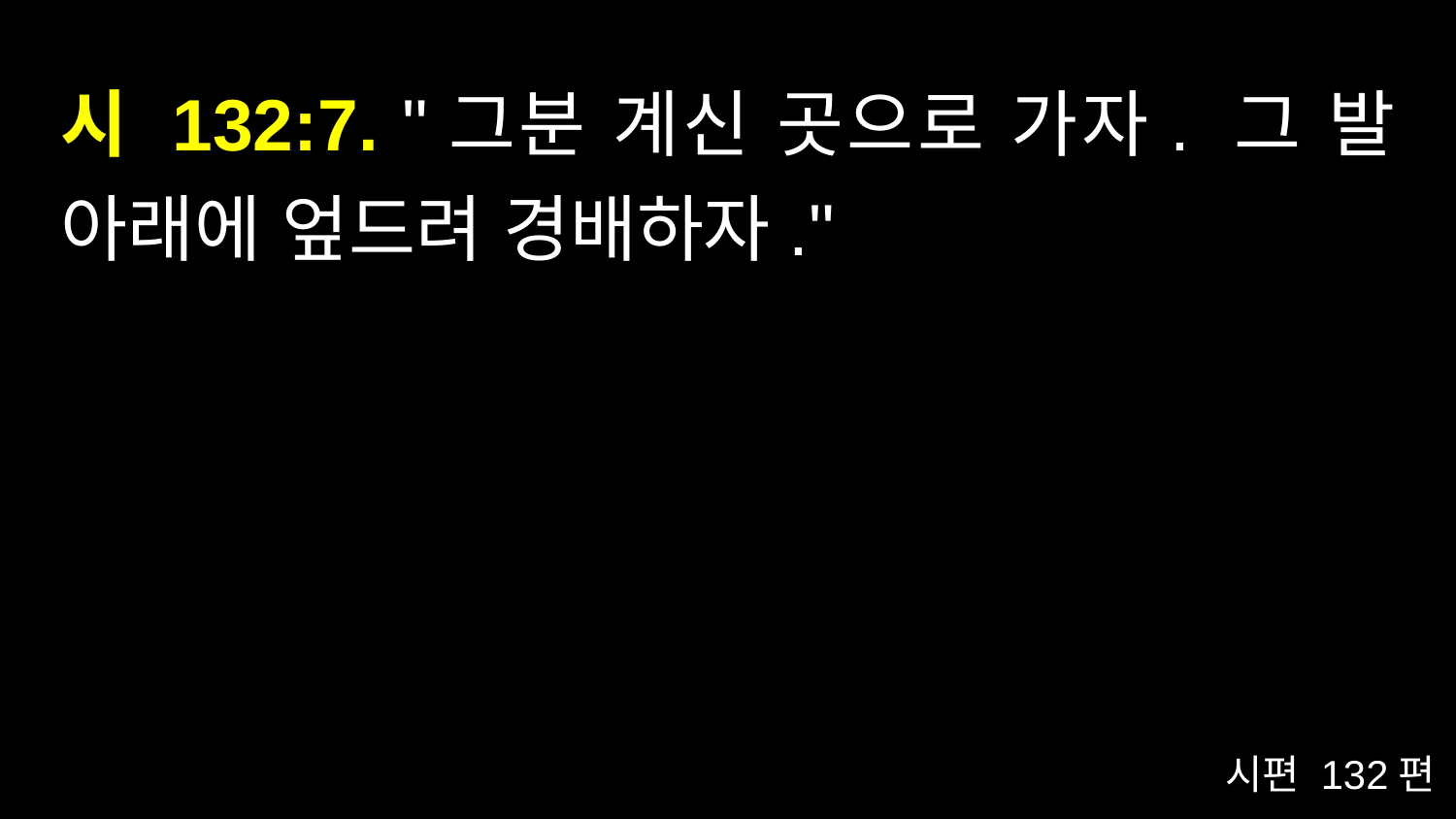

# 시 132:7. "그분 계신 곳으로 가자. 그 발 아래에 엎드려 경배하자."
시편 132편